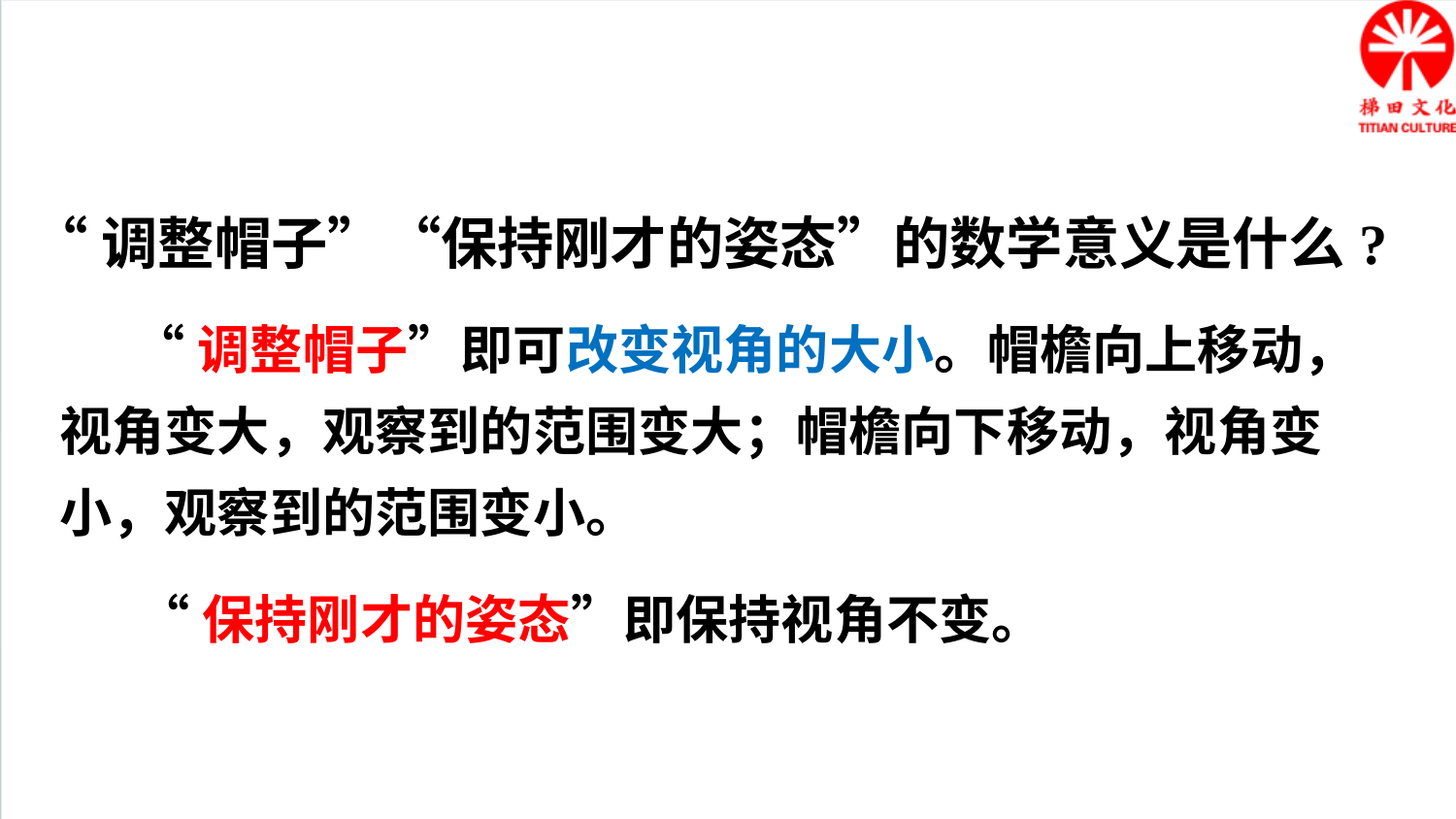

“调整帽子”“保持刚才的姿态”的数学意义是什么?
“调整帽子”即可改变视角的大小。帽檐向上移动，视角变大，观察到的范围变大；帽檐向下移动，视角变小，观察到的范围变小。
“保持刚才的姿态”即保持视角不变。